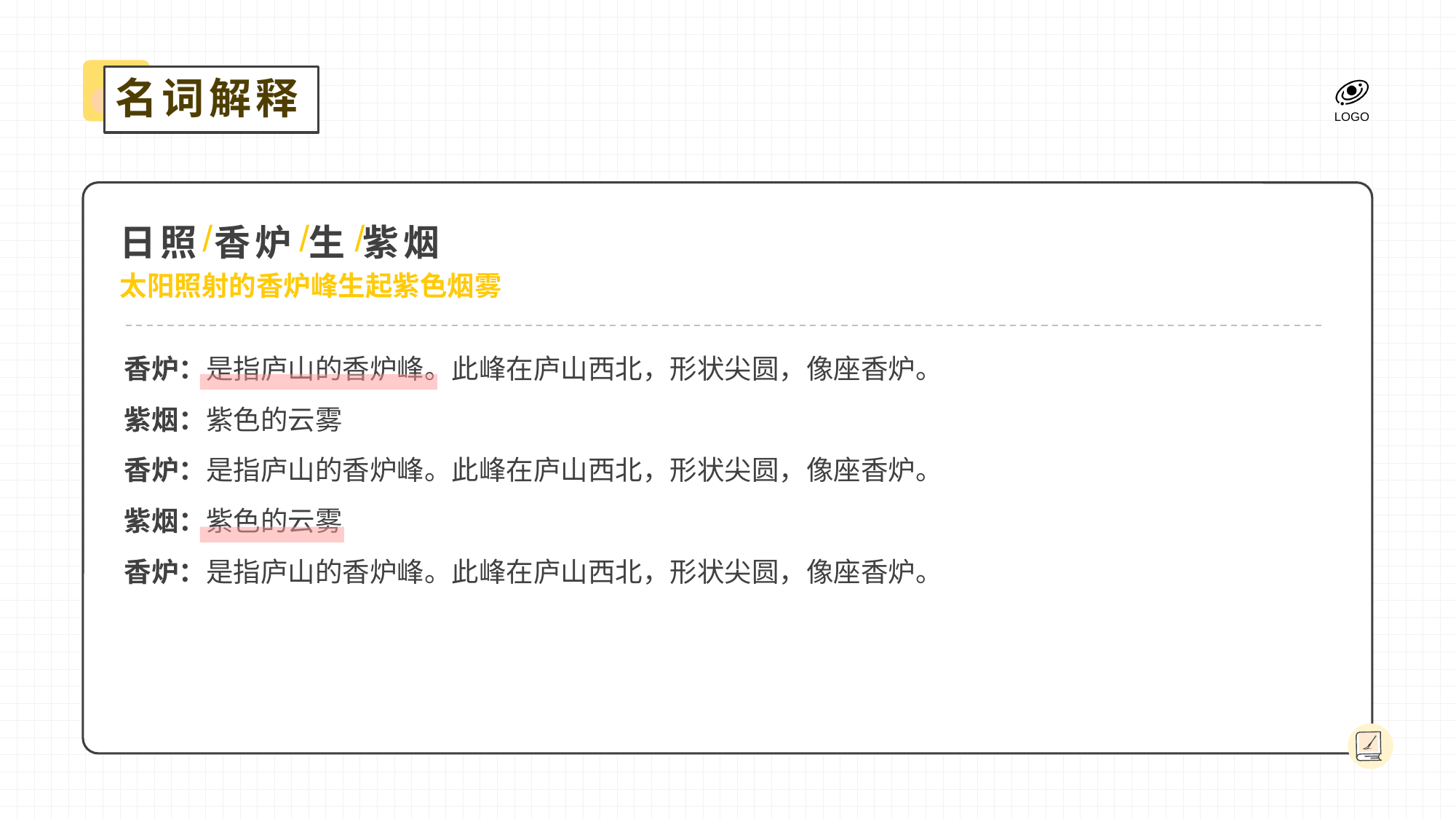

名词解释
日照 香炉 生 紫烟
/
/
/
太阳照射的香炉峰生起紫色烟雾
香炉：是指庐山的香炉峰。此峰在庐山西北，形状尖圆，像座香炉。
紫烟：紫色的云雾
香炉：是指庐山的香炉峰。此峰在庐山西北，形状尖圆，像座香炉。
紫烟：紫色的云雾
香炉：是指庐山的香炉峰。此峰在庐山西北，形状尖圆，像座香炉。